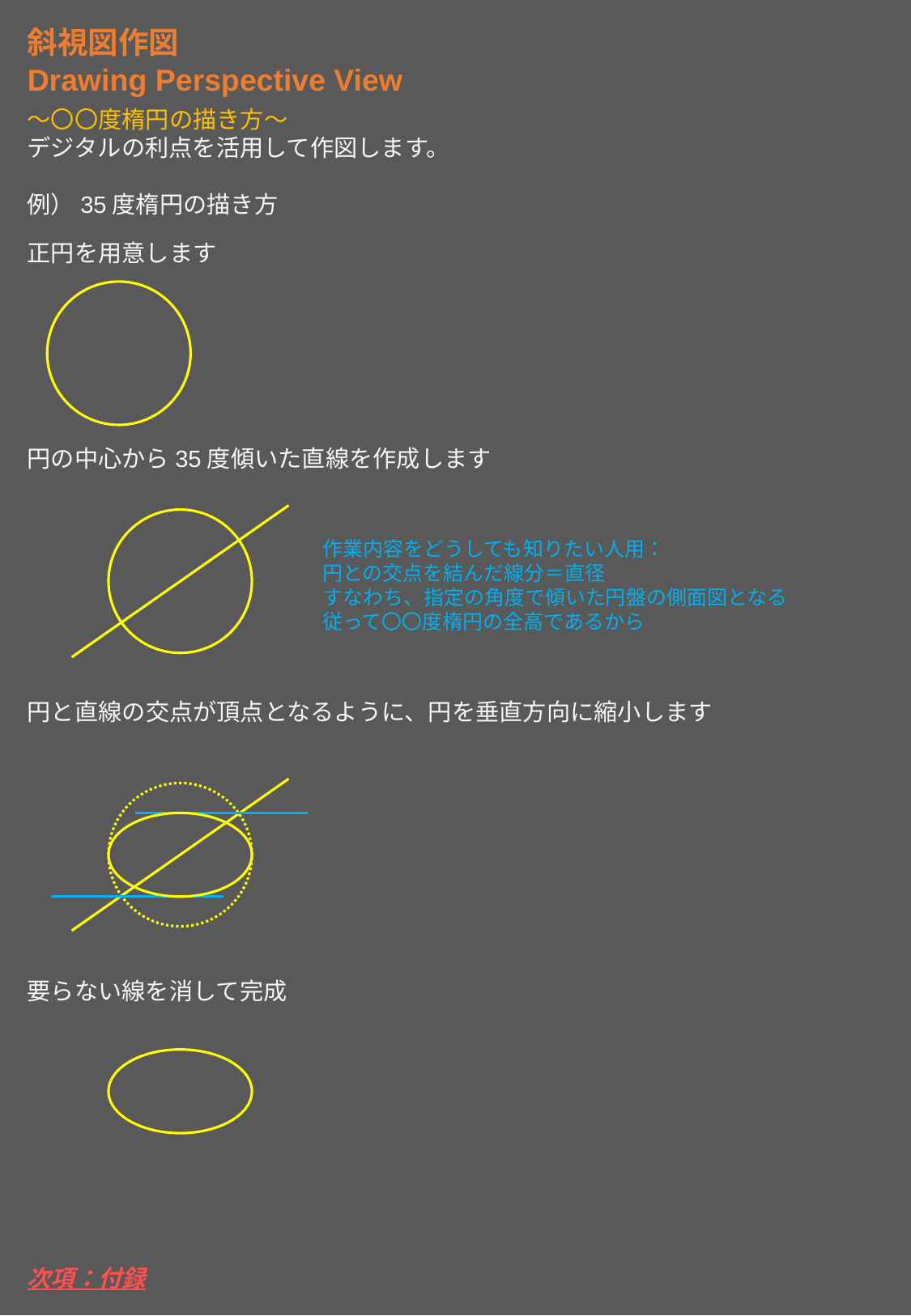

斜視図作図
Drawing Perspective View
～〇〇度楕円の描き方～
デジタルの利点を活用して作図します。

例）35度楕円の描き方
正円を用意します

円の中心から35度傾いた直線を作成します

作業内容をどうしても知りたい人用：
円との交点を結んだ線分＝直径
すなわち、指定の角度で傾いた円盤の側面図となる
従って〇〇度楕円の全高であるから
円と直線の交点が頂点となるように、円を垂直方向に縮小します

要らない線を消して完成

次項：付録